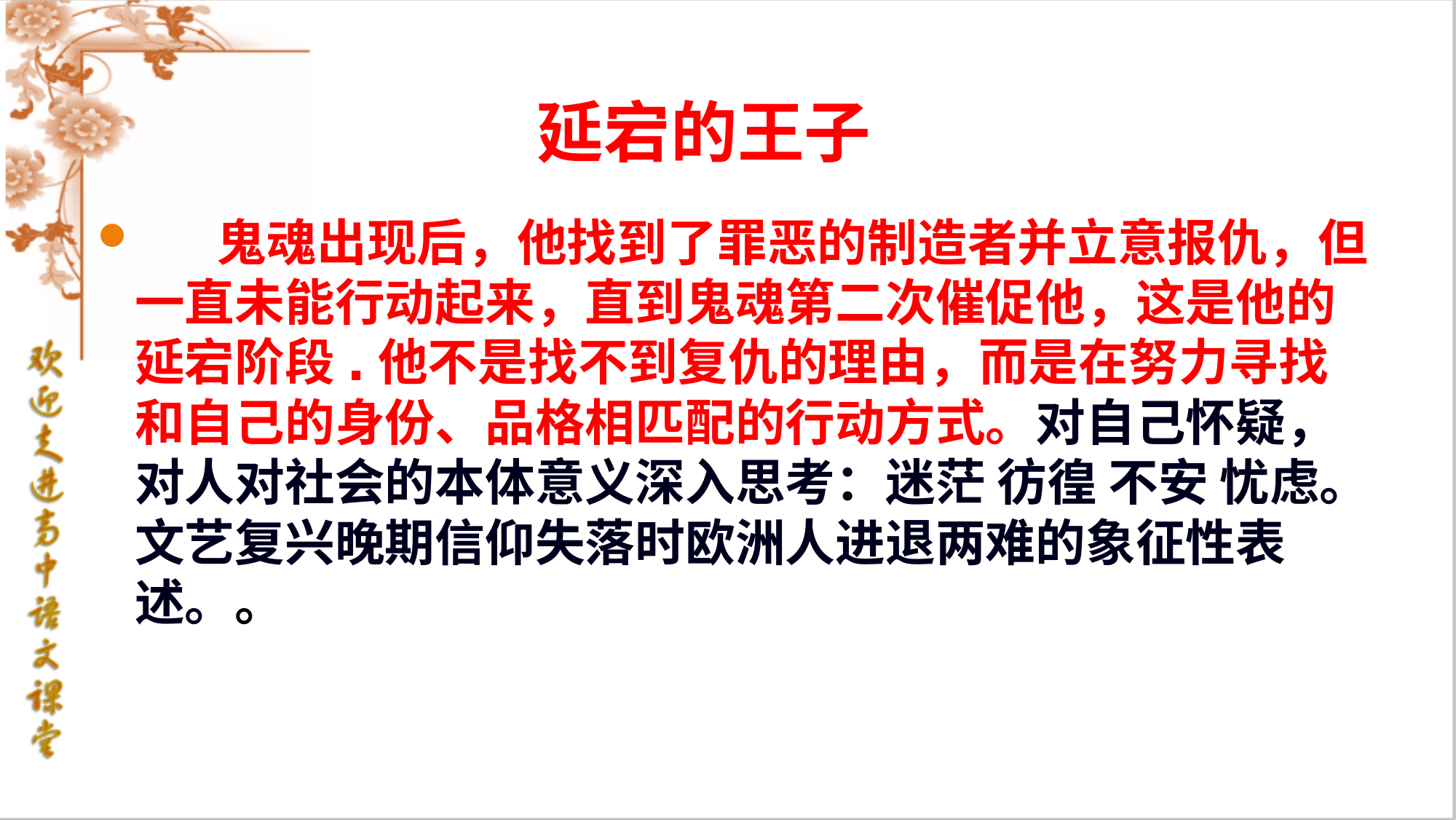

延宕的王子
      鬼魂出现后，他找到了罪恶的制造者并立意报仇，但一直未能行动起来，直到鬼魂第二次催促他，这是他的延宕阶段.他不是找不到复仇的理由，而是在努力寻找和自己的身份、品格相匹配的行动方式。对自己怀疑，对人对社会的本体意义深入思考：迷茫 彷徨 不安 忧虑。文艺复兴晚期信仰失落时欧洲人进退两难的象征性表述。。